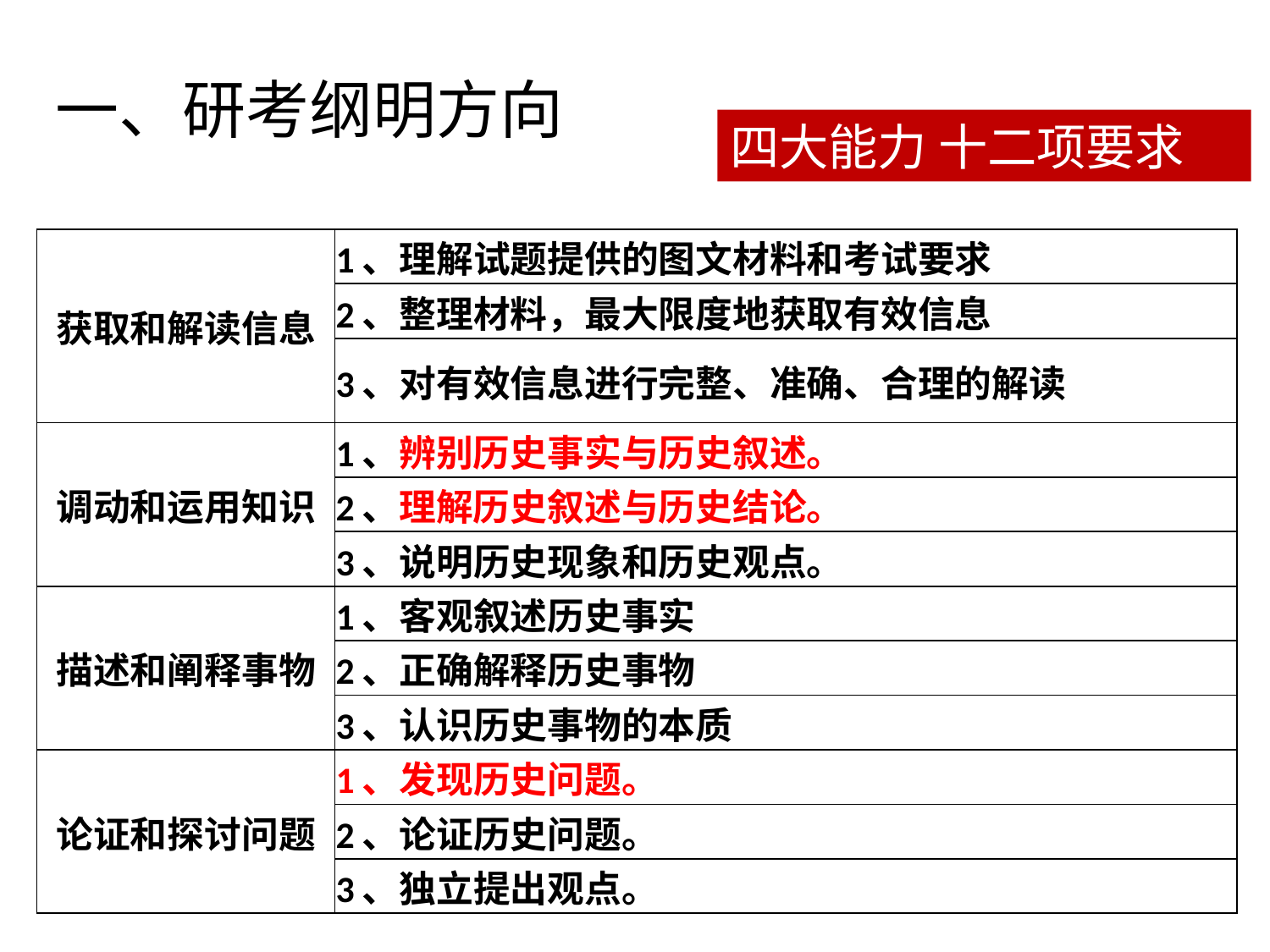

一、研考纲明方向
四大能力 十二项要求
| 获取和解读信息 | 1、理解试题提供的图文材料和考试要求 |
| --- | --- |
|  | 2、整理材料，最大限度地获取有效信息 |
|  | 3、对有效信息进行完整、准确、合理的解读 |
| 调动和运用知识 | 1、辨别历史事实与历史叙述。 |
|  | 2、理解历史叙述与历史结论。 |
|  | 3、说明历史现象和历史观点。 |
| 描述和阐释事物 | 1、客观叙述历史事实 |
|  | 2、正确解释历史事物 |
|  | 3、认识历史事物的本质 |
| 论证和探讨问题 | 1、发现历史问题。 |
|  | 2、论证历史问题。 |
|  | 3、独立提出观点。 |